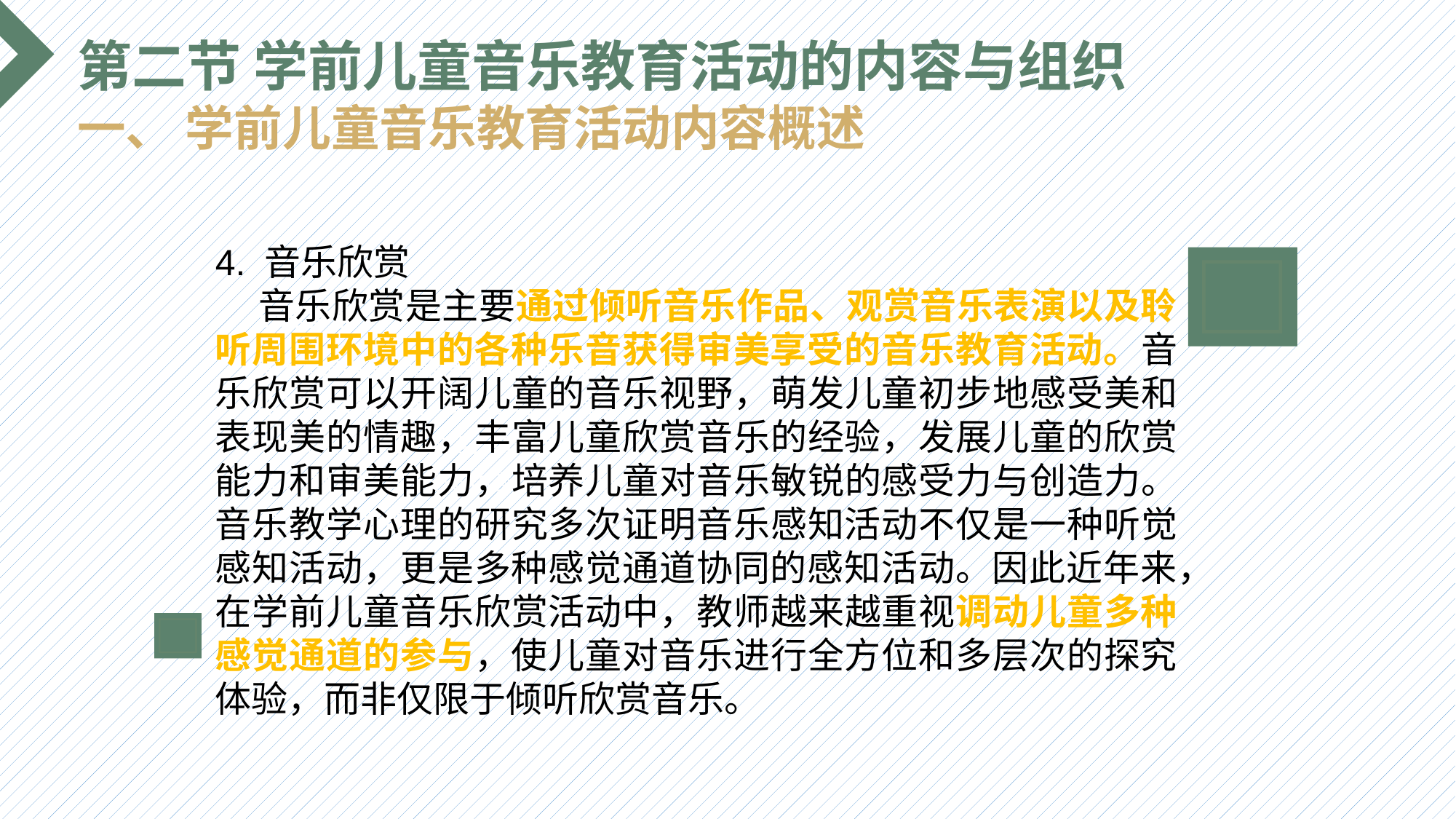

第二节 学前儿童音乐教育活动的内容与组织
一、 学前儿童音乐教育活动内容概述

4. 音乐欣赏
    音乐欣赏是主要通过倾听音乐作品、观赏音乐表演以及聆听周围环境中的各种乐音获得审美享受的音乐教育活动。音乐欣赏可以开阔儿童的音乐视野，萌发儿童初步地感受美和表现美的情趣，丰富儿童欣赏音乐的经验，发展儿童的欣赏能力和审美能力，培养儿童对音乐敏锐的感受力与创造力。音乐教学心理的研究多次证明音乐感知活动不仅是一种听觉感知活动，更是多种感觉通道协同的感知活动。因此近年来，在学前儿童音乐欣赏活动中，教师越来越重视调动儿童多种感觉通道的参与，使儿童对音乐进行全方位和多层次的探究体验，而非仅限于倾听欣赏音乐。

选题背景
输入您的内容，请简要说明，言简意赅即可输入您的内容，请简要说明，言简意赅即可输入您的内容，请简要说明，言简意赅即可输入您的内容，请简要说明，言简意赅即可